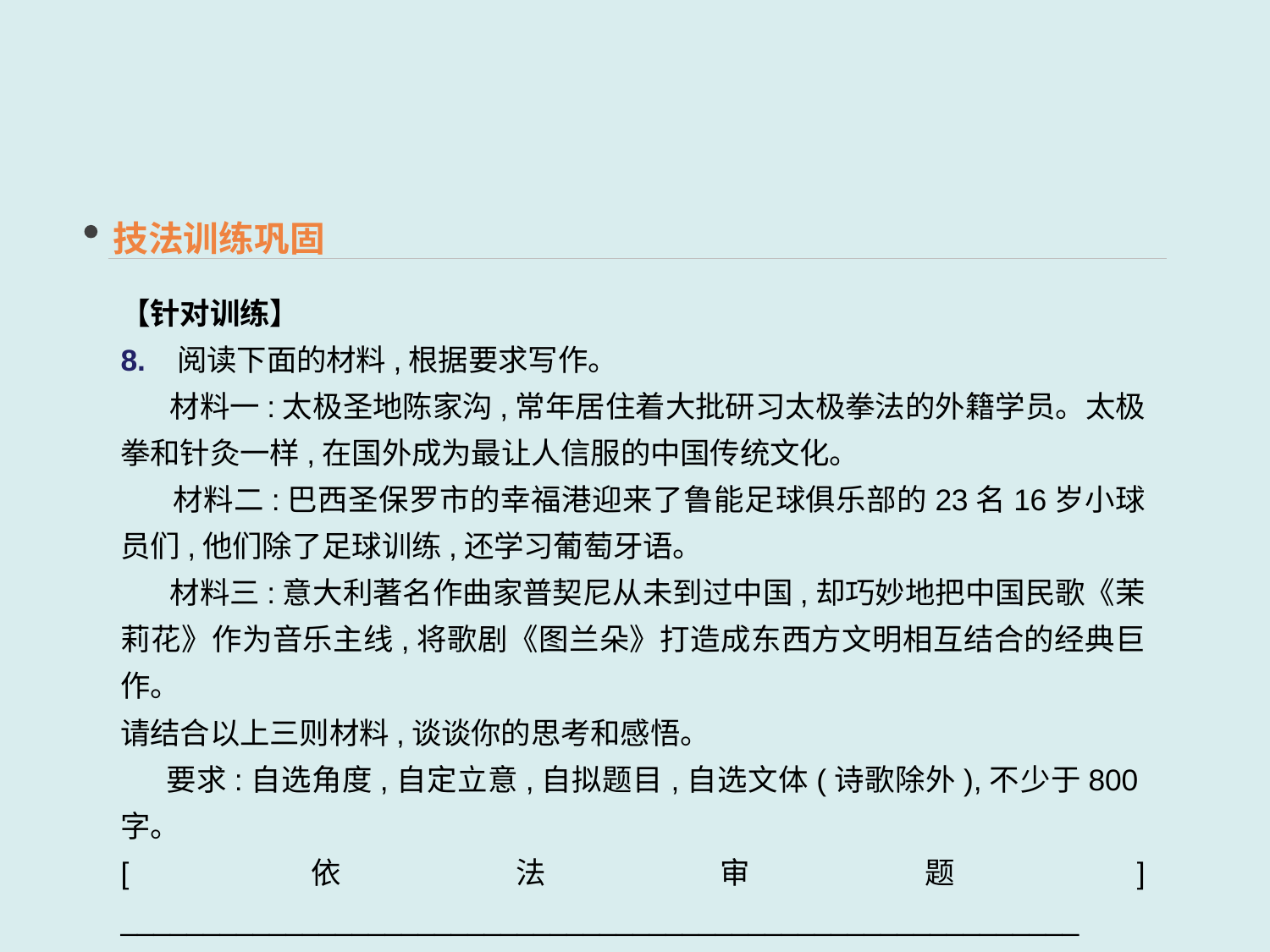

技法训练巩固

【针对训练】
8.   阅读下面的材料,根据要求写作。
      材料一:太极圣地陈家沟,常年居住着大批研习太极拳法的外籍学员。太极拳和针灸一样,在国外成为最让人信服的中国传统文化。
      材料二:巴西圣保罗市的幸福港迎来了鲁能足球俱乐部的23名16岁小球员们,他们除了足球训练,还学习葡萄牙语。
      材料三:意大利著名作曲家普契尼从未到过中国,却巧妙地把中国民歌《茉莉花》作为音乐主线,将歌剧《图兰朵》打造成东西方文明相互结合的经典巨作。
请结合以上三则材料,谈谈你的思考和感悟。
     要求:自选角度,自定立意,自拟题目,自选文体(诗歌除外),不少于800字。
[依法审题] __________________________________________________________